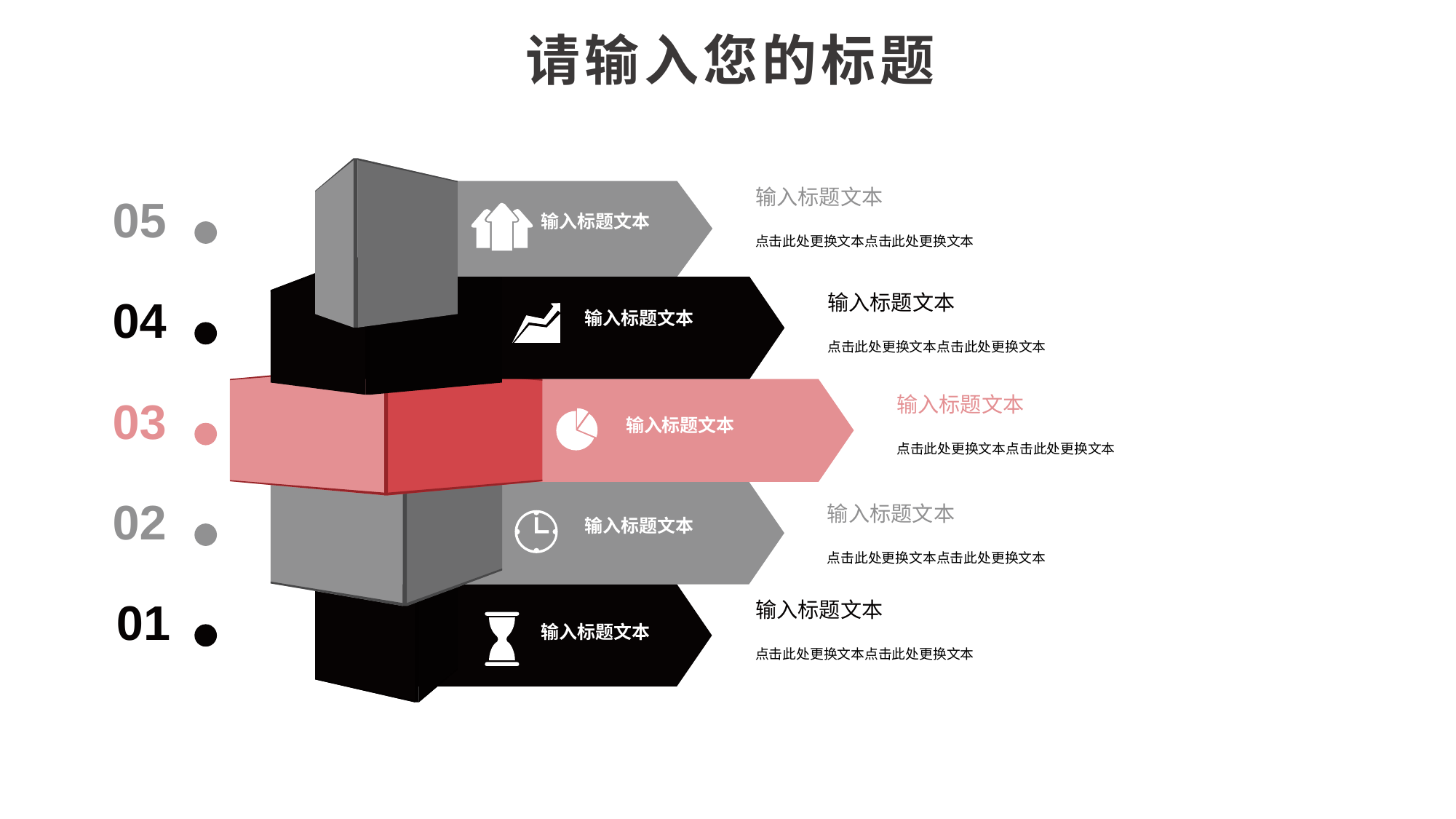

请输入您的标题

输入标题文本
点击此处更换文本点击此处更换文本
05

输入标题文本

04

输入标题文本
点击此处更换文本点击此处更换文本
输入标题文本

03

输入标题文本
点击此处更换文本点击此处更换文本

输入标题文本

02

输入标题文本
点击此处更换文本点击此处更换文本
输入标题文本

01

输入标题文本
点击此处更换文本点击此处更换文本

输入标题文本